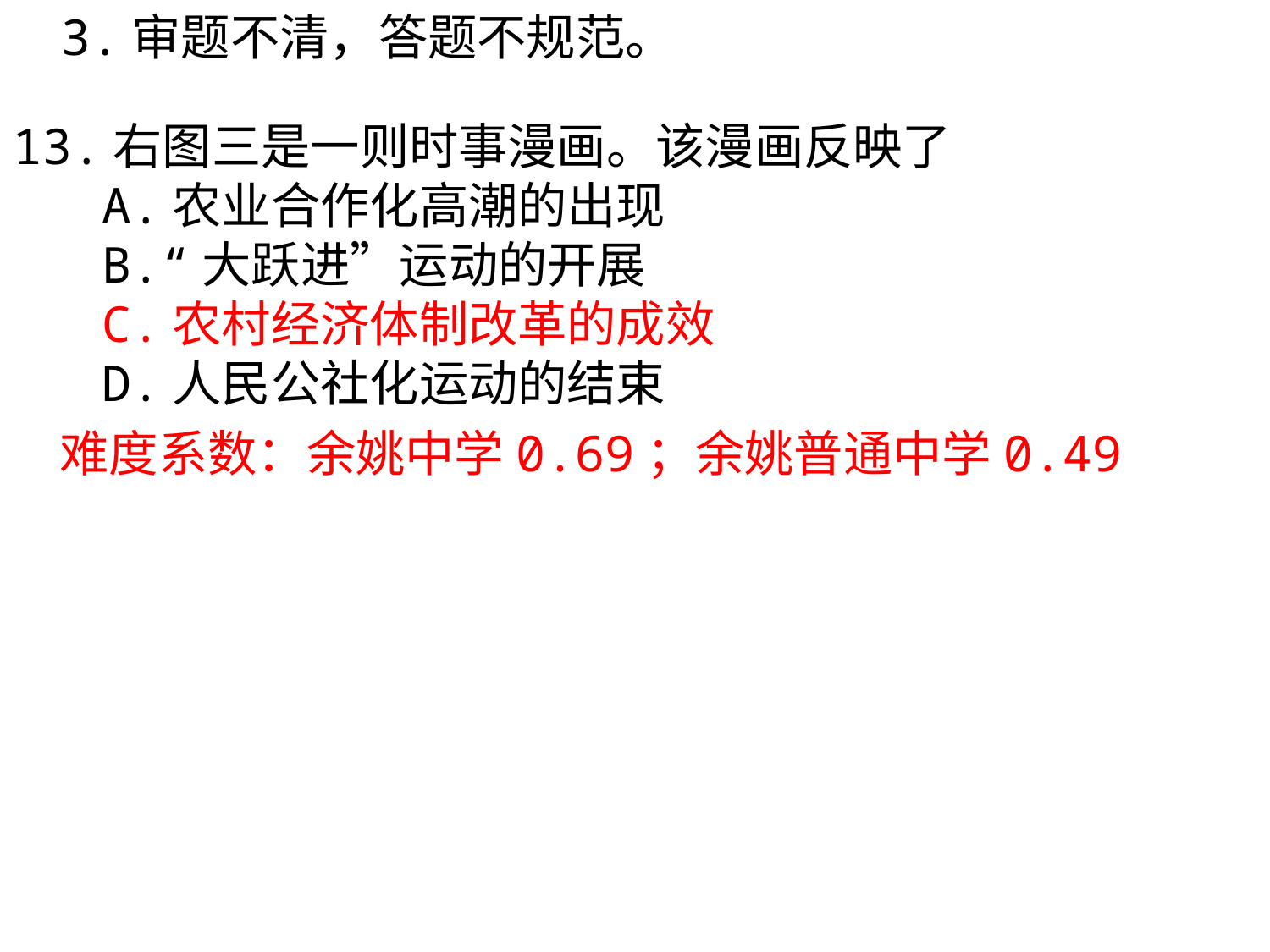

3.审题不清，答题不规范。
13.右图三是一则时事漫画。该漫画反映了
   A.农业合作化高潮的出现
   B.“大跃进”运动的开展
   C.农村经济体制改革的成效
   D.人民公社化运动的结束

难度系数：余姚中学0.69；余姚普通中学0.49